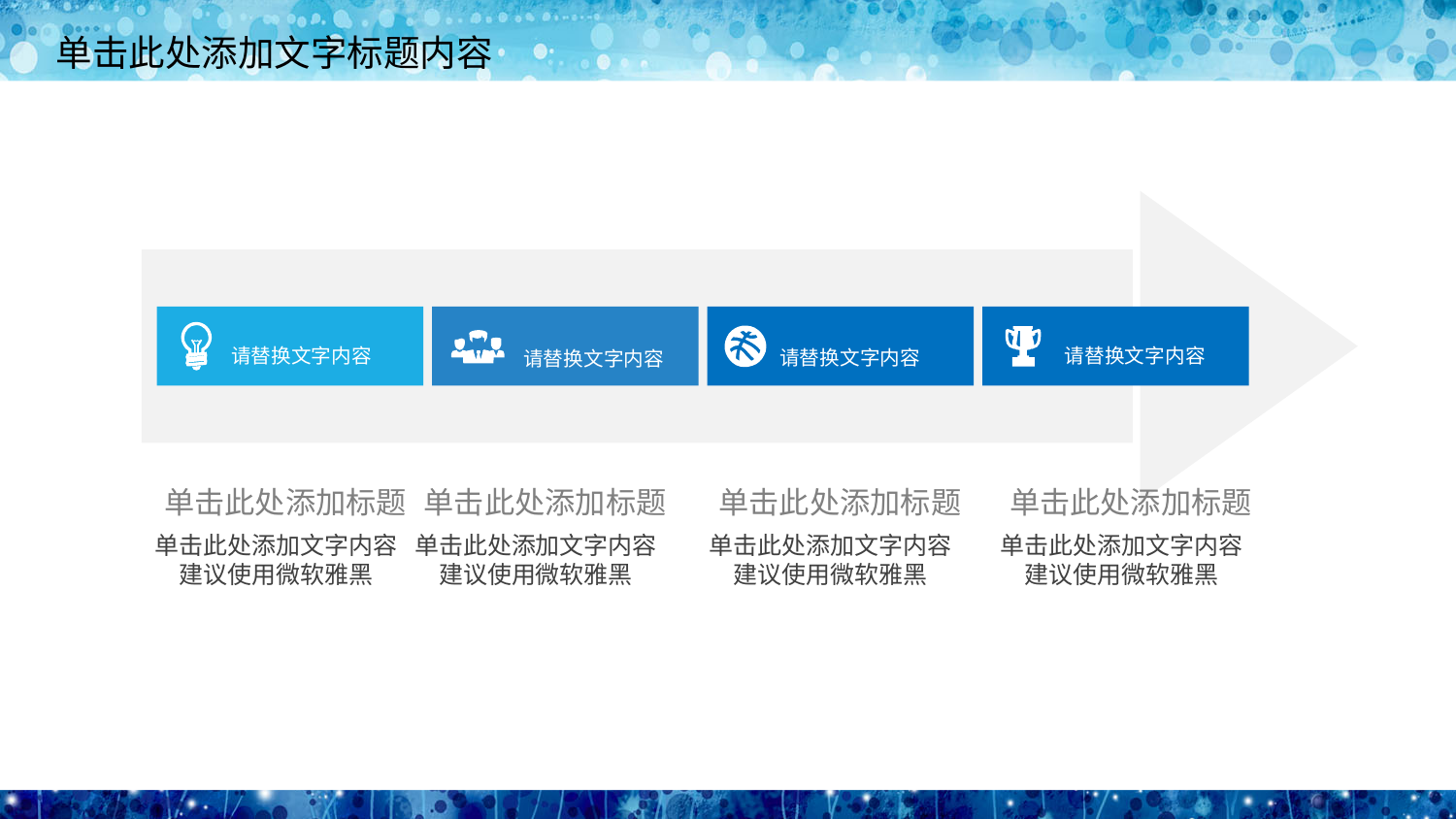

请替换文字内容

请替换文字内容

请替换文字内容

请替换文字内容
单击此处添加标题
单击此处添加文字内容建议使用微软雅黑
单击此处添加标题
单击此处添加文字内容建议使用微软雅黑
单击此处添加标题
单击此处添加文字内容建议使用微软雅黑
单击此处添加标题
单击此处添加文字内容建议使用微软雅黑